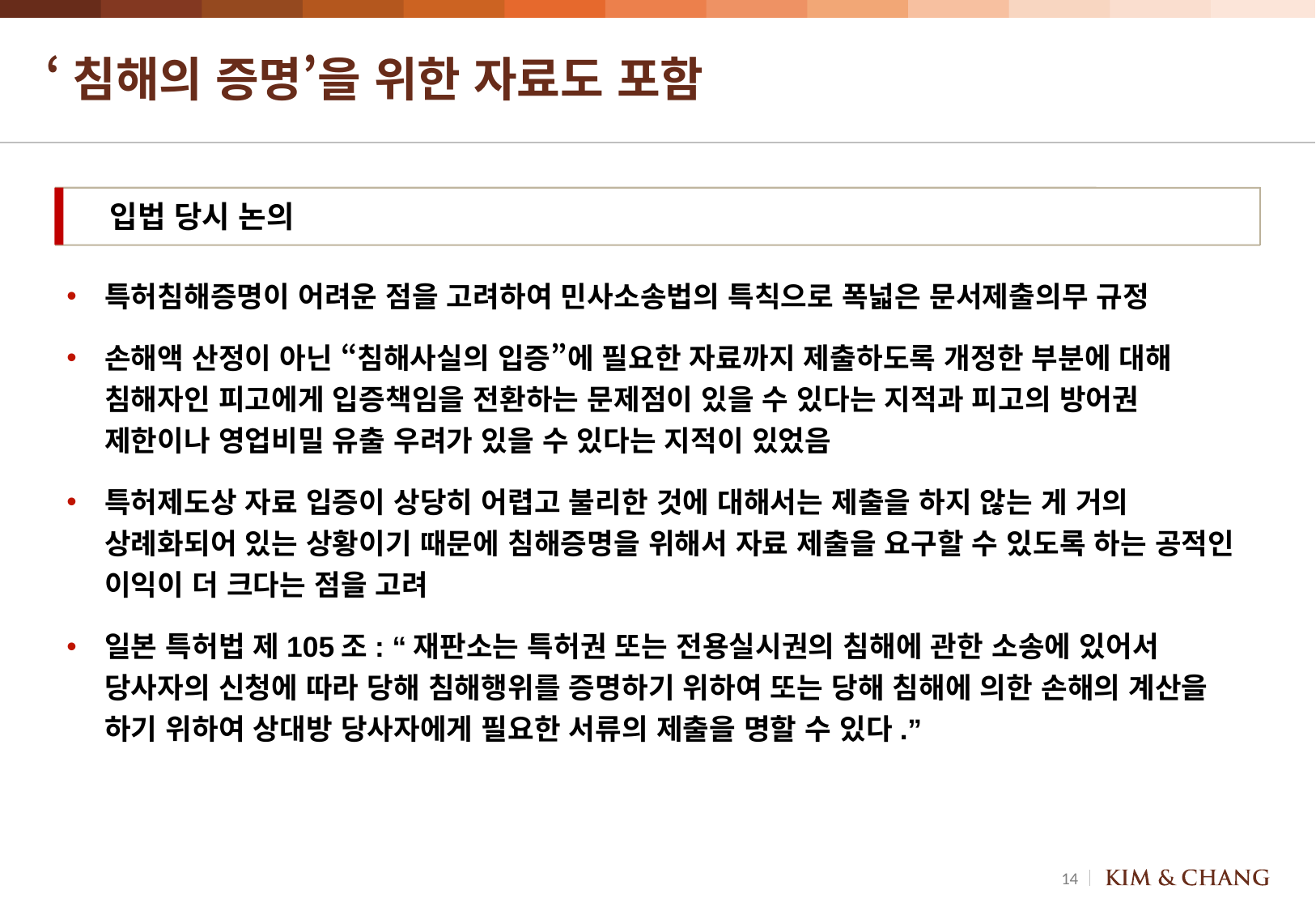

# ‘침해의 증명’을 위한 자료도 포함

입법 당시 논의
특허침해증명이 어려운 점을 고려하여 민사소송법의 특칙으로 폭넓은 문서제출의무 규정
손해액 산정이 아닌 “침해사실의 입증”에 필요한 자료까지 제출하도록 개정한 부분에 대해 침해자인 피고에게 입증책임을 전환하는 문제점이 있을 수 있다는 지적과 피고의 방어권 제한이나 영업비밀 유출 우려가 있을 수 있다는 지적이 있었음
특허제도상 자료 입증이 상당히 어렵고 불리한 것에 대해서는 제출을 하지 않는 게 거의 상례화되어 있는 상황이기 때문에 침해증명을 위해서 자료 제출을 요구할 수 있도록 하는 공적인 이익이 더 크다는 점을 고려
일본 특허법 제105조: “재판소는 특허권 또는 전용실시권의 침해에 관한 소송에 있어서 당사자의 신청에 따라 당해 침해행위를 증명하기 위하여 또는 당해 침해에 의한 손해의 계산을 하기 위하여 상대방 당사자에게 필요한 서류의 제출을 명할 수 있다.”